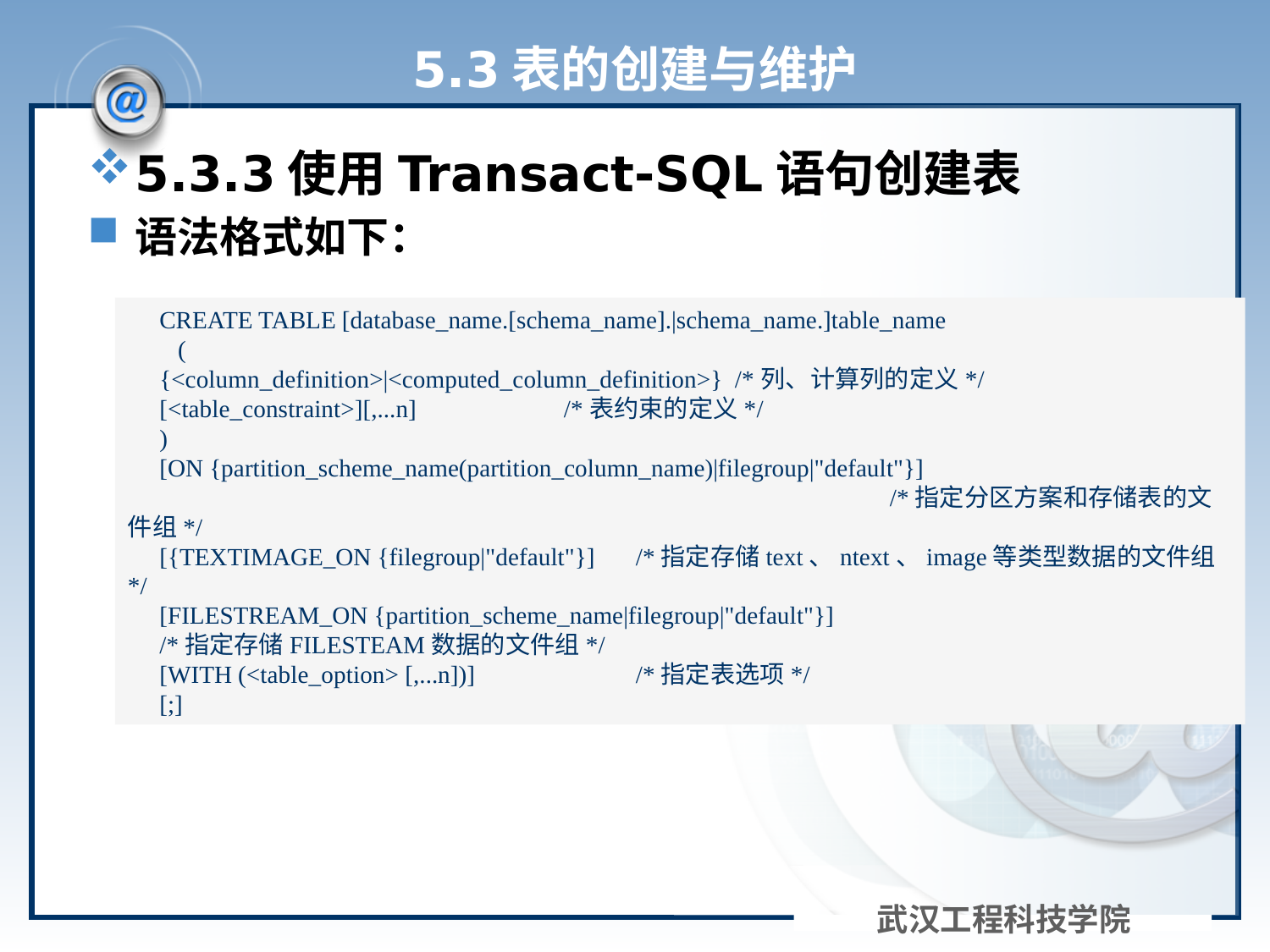

# 5.3表的创建与维护
5.3.3使用Transact-SQL语句创建表
语法格式如下：

CREATE TABLE [database_name.[schema_name].|schema_name.]table_name
   (
{<column_definition>|<computed_column_definition>}  /*列、计算列的定义*/
[<table_constraint>][,...n]                        /*表约束的定义*/
)
[ON {partition_scheme_name(partition_column_name)|filegroup|"default"}]
						/*指定分区方案和存储表的文件组*/
[{TEXTIMAGE_ON {filegroup|"default"}]	/*指定存储text、ntext、image等类型数据的文件组*/
[FILESTREAM_ON {partition_scheme_name|filegroup|"default"}]
/*指定存储FILESTEAM数据的文件组*/
[WITH (<table_option> [,...n])] 		/*指定表选项*/
[;]
武汉工程科技学院